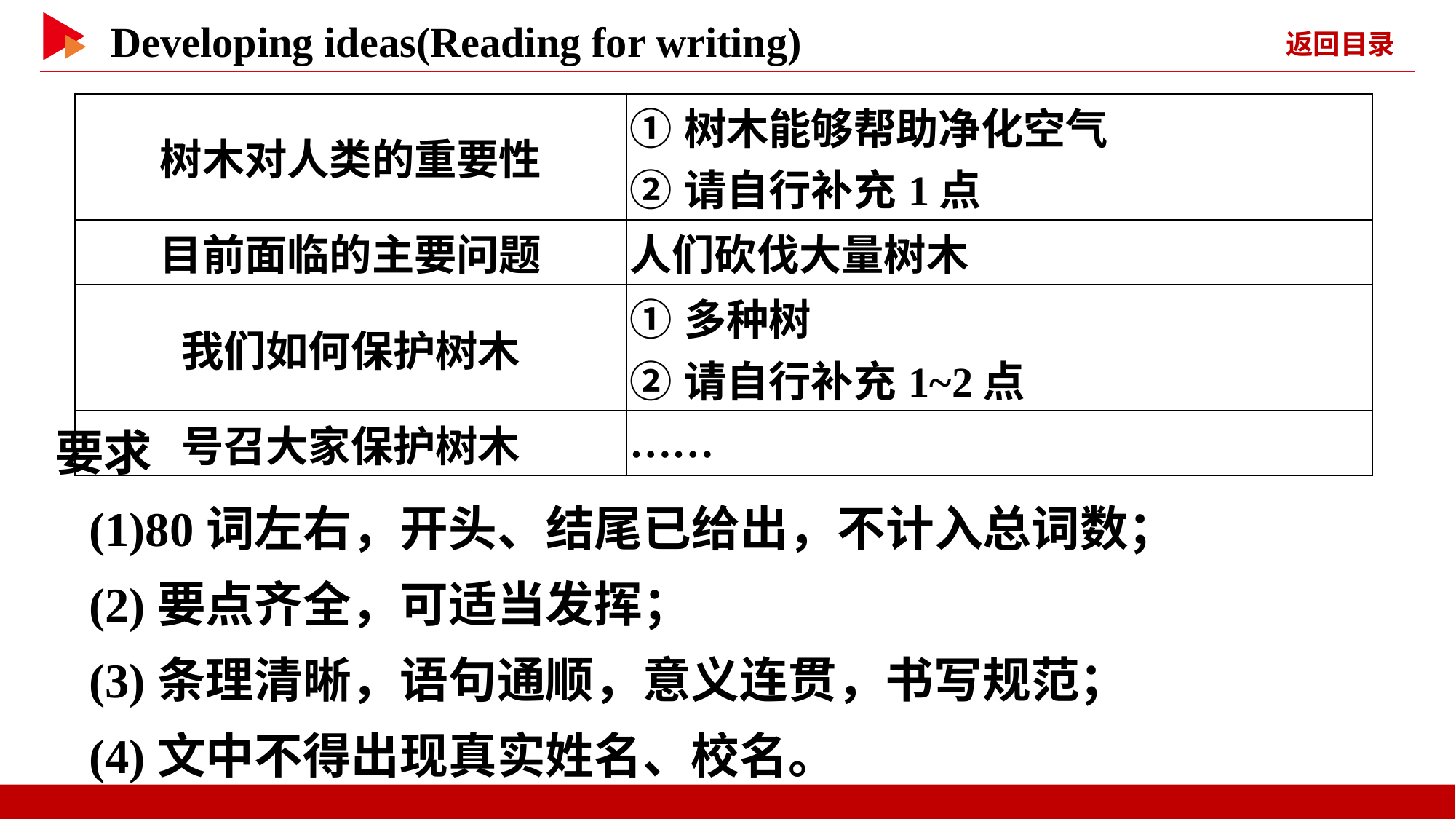

| 树木对人类的重要性 | ①树木能够帮助净化空气 ②请自行补充1点 |
| --- | --- |
| 目前面临的主要问题 | 人们砍伐大量树木 |
| 我们如何保护树木 | ①多种树 ②请自行补充1~2点 |
| 号召大家保护树木 | …… |
要求
(1)80词左右，开头、结尾已给出，不计入总词数；
(2)要点齐全，可适当发挥；
(3)条理清晰，语句通顺，意义连贯，书写规范；
(4)文中不得出现真实姓名、校名。